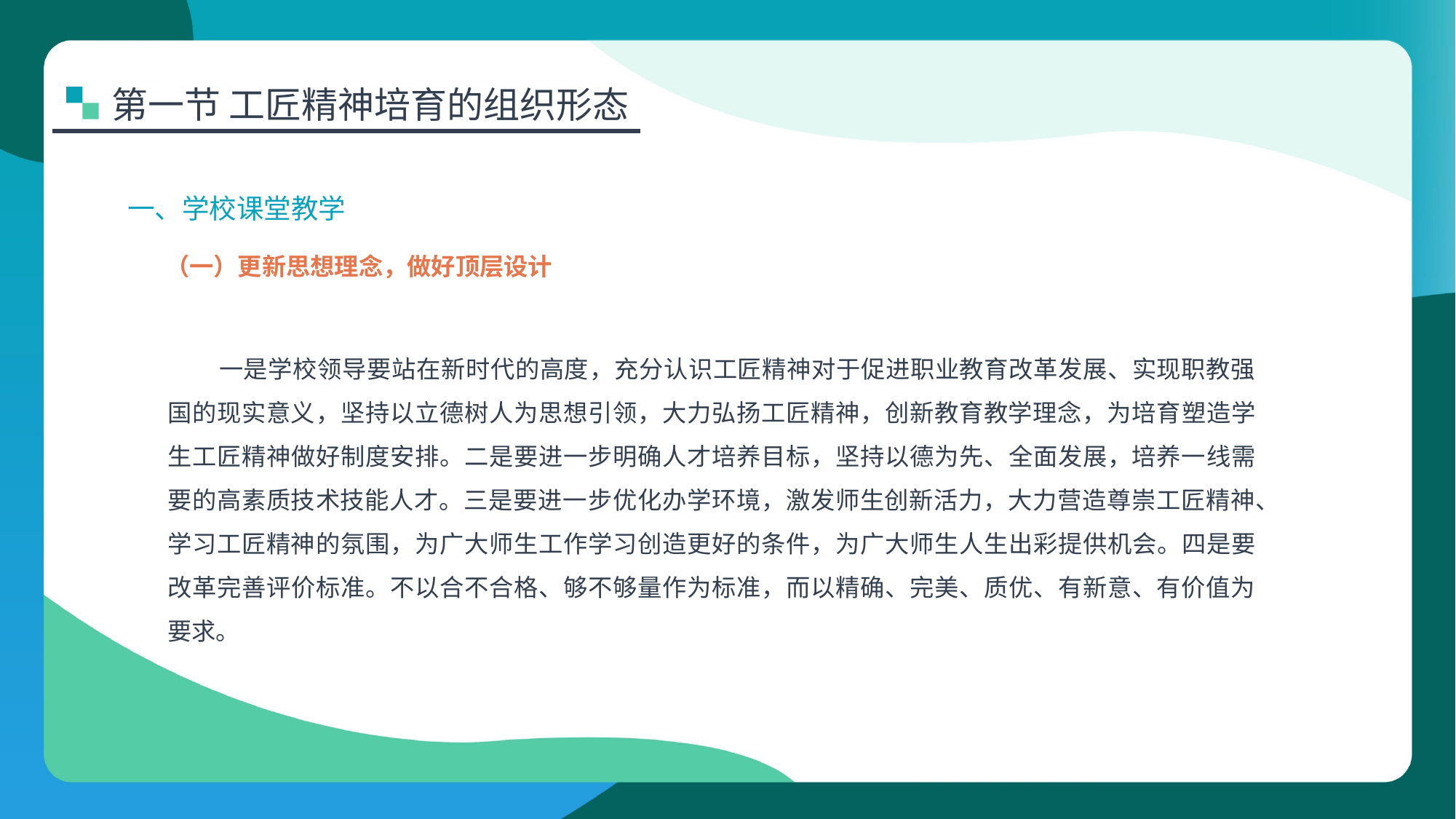

第一节 工匠精神培育的组织形态

一、学校课堂教学
（一）更新思想理念，做好顶层设计
一是学校领导要站在新时代的高度，充分认识工匠精神对于促进职业教育改革发展、实现职教强国的现实意义，坚持以立德树人为思想引领，大力弘扬工匠精神，创新教育教学理念，为培育塑造学生工匠精神做好制度安排。二是要进一步明确人才培养目标，坚持以德为先、全面发展，培养一线需要的高素质技术技能人才。三是要进一步优化办学环境，激发师生创新活力，大力营造尊崇工匠精神、学习工匠精神的氛围，为广大师生工作学习创造更好的条件，为广大师生人生出彩提供机会。四是要改革完善评价标准。不以合不合格、够不够量作为标准，而以精确、完美、质优、有新意、有价值为要求。